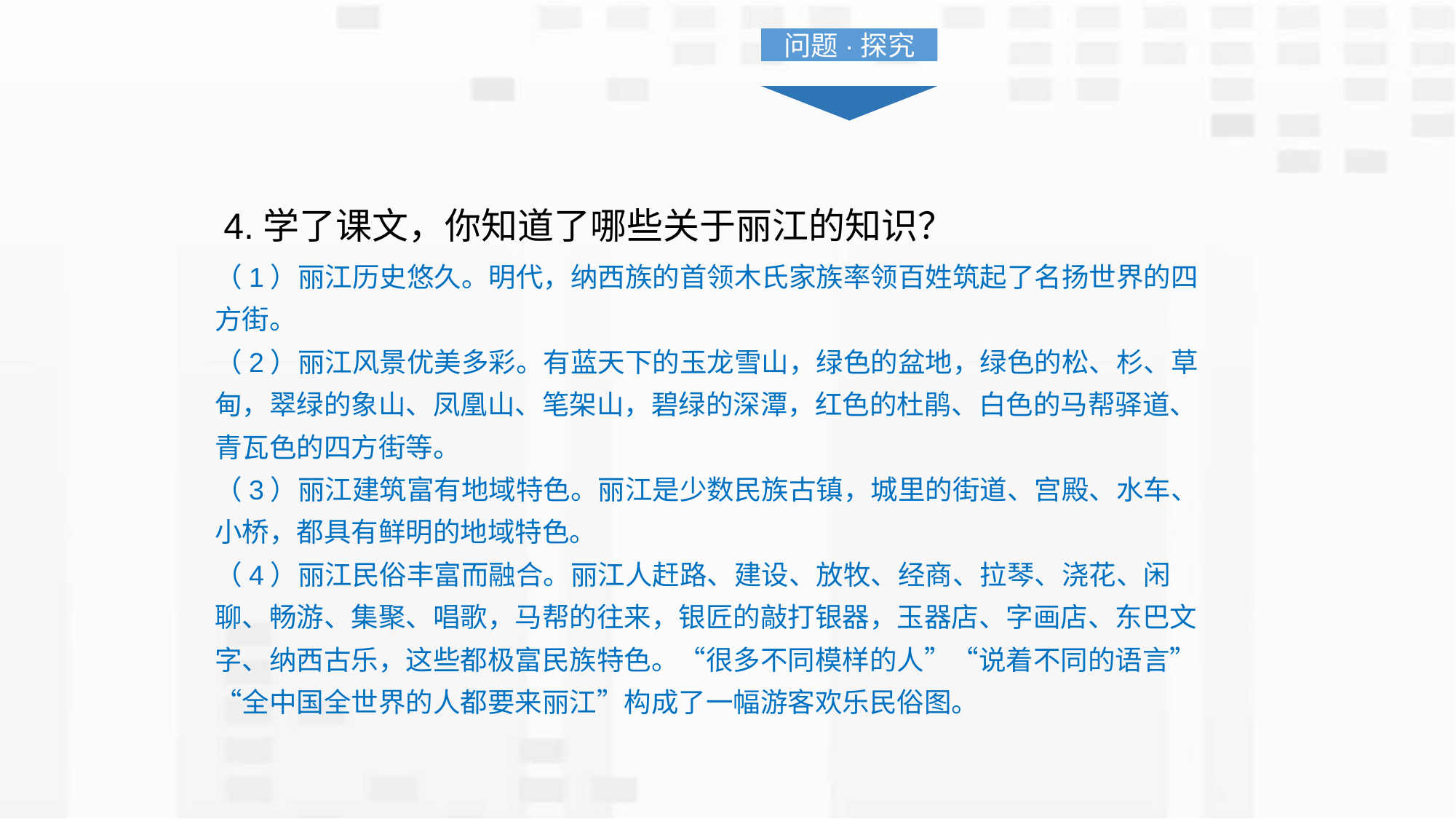

问题·探究

4.学了课文，你知道了哪些关于丽江的知识？
（1）丽江历史悠久。明代，纳西族的首领木氏家族率领百姓筑起了名扬世界的四方街。
（2）丽江风景优美多彩。有蓝天下的玉龙雪山，绿色的盆地，绿色的松、杉、草甸，翠绿的象山、凤凰山、笔架山，碧绿的深潭，红色的杜鹃、白色的马帮驿道、青瓦色的四方街等。
（3）丽江建筑富有地域特色。丽江是少数民族古镇，城里的街道、宫殿、水车、小桥，都具有鲜明的地域特色。
（4）丽江民俗丰富而融合。丽江人赶路、建设、放牧、经商、拉琴、浇花、闲聊、畅游、集聚、唱歌，马帮的往来，银匠的敲打银器，玉器店、字画店、东巴文字、纳西古乐，这些都极富民族特色。“很多不同模样的人”“说着不同的语言”“全中国全世界的人都要来丽江”构成了一幅游客欢乐民俗图。